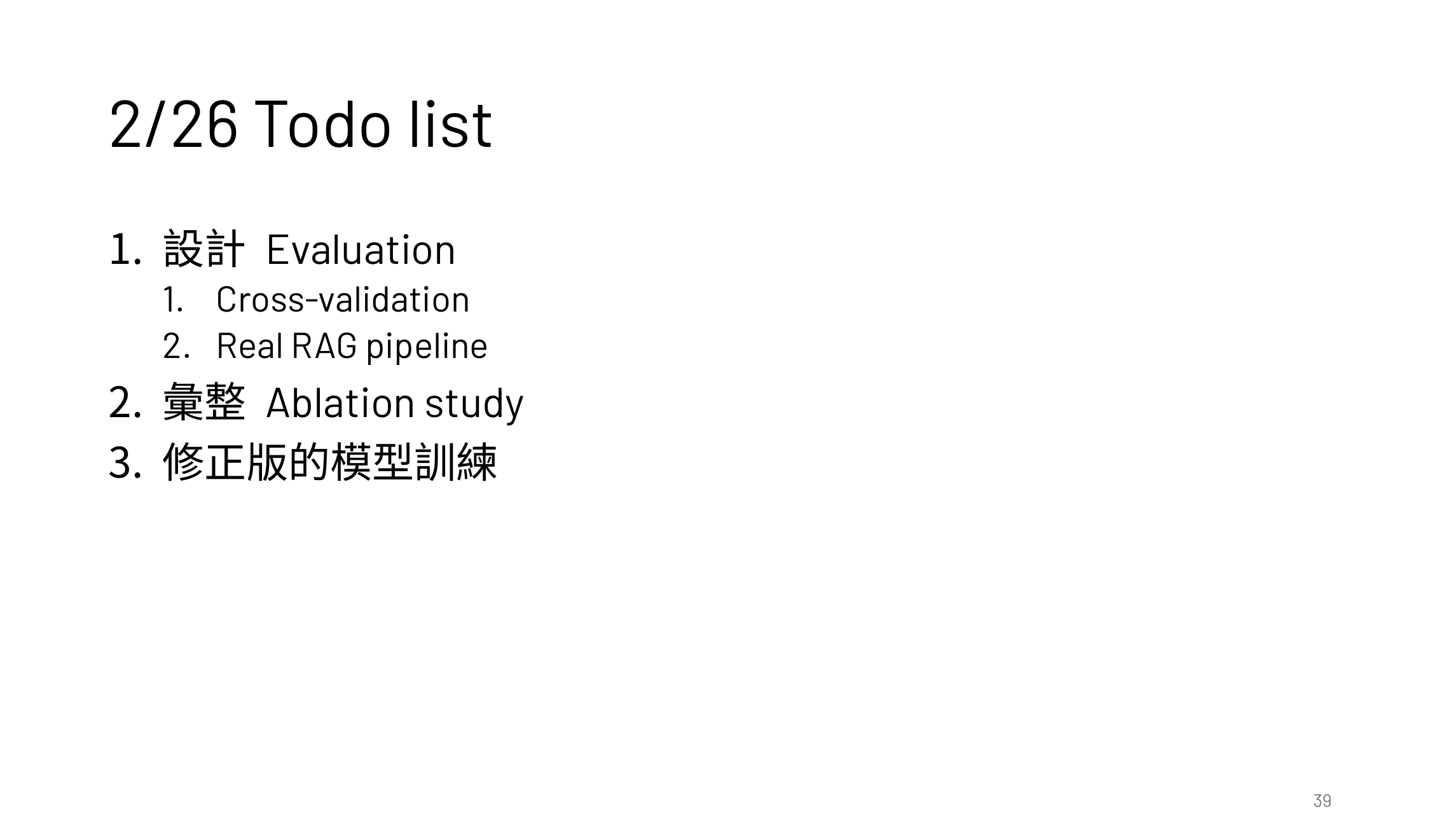

# 2/26 Todo list
設計 Evaluation
Cross-validation
Real RAG pipeline
彙整 Ablation study
修正版的模型訓練
39